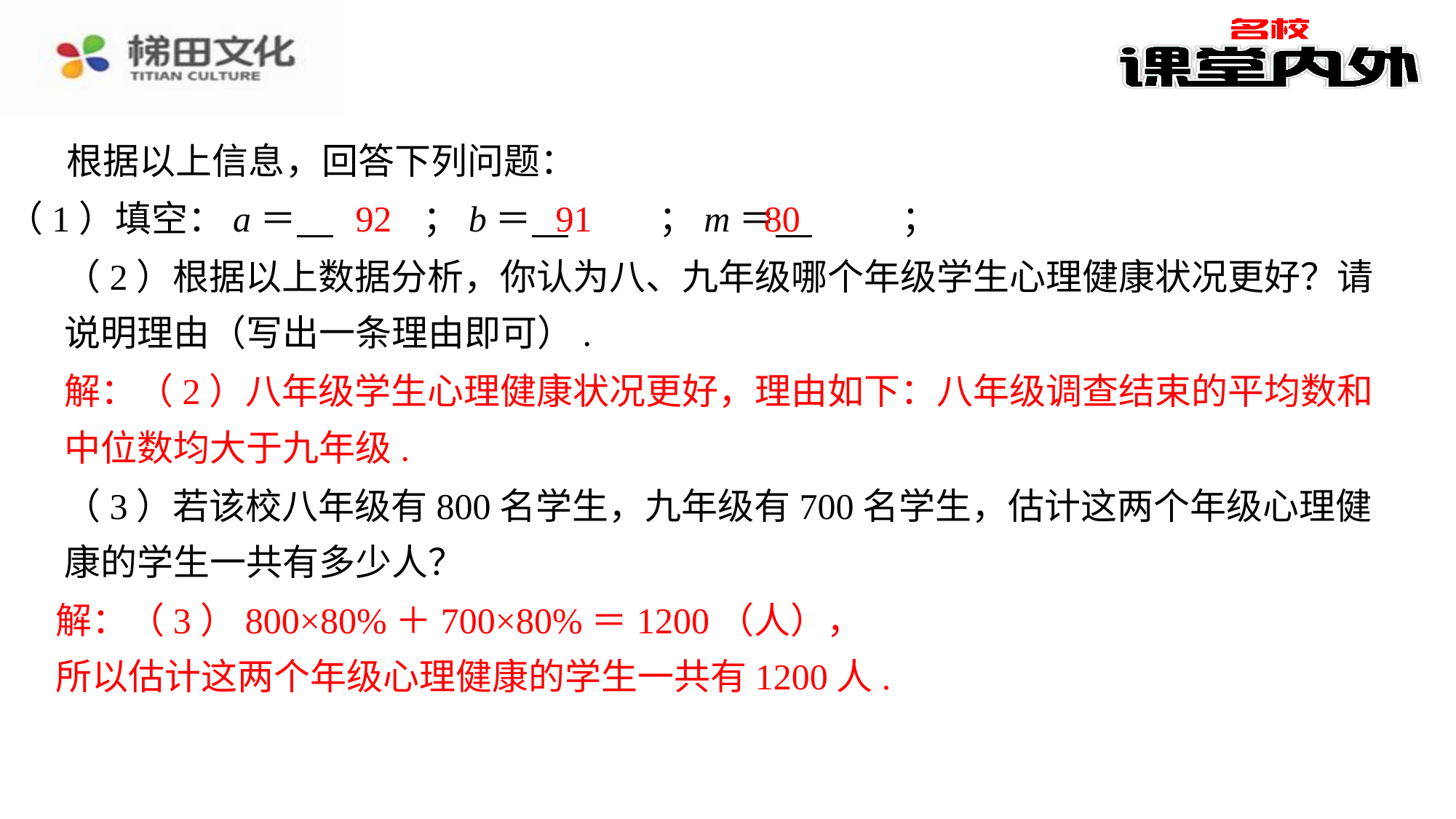

根据以上信息，回答下列问题：
92
91
80
（1）填空：a＝ 　92　⁠；b＝ 　91　⁠；m＝ 　80　⁠；
（2）根据以上数据分析，你认为八、九年级哪个年级学生心理健康状况更好？请说明理由（写出一条理由即可）.
解：（2）八年级学生心理健康状况更好，理由如下：八年级调查结束的平均数和中位数均大于九年级.
（3）若该校八年级有800名学生，九年级有700名学生，估计这两个年级心理健康的学生一共有多少人？
解：（3）800×80%＋700×80%＝1200（人），
所以估计这两个年级心理健康的学生一共有1200人.